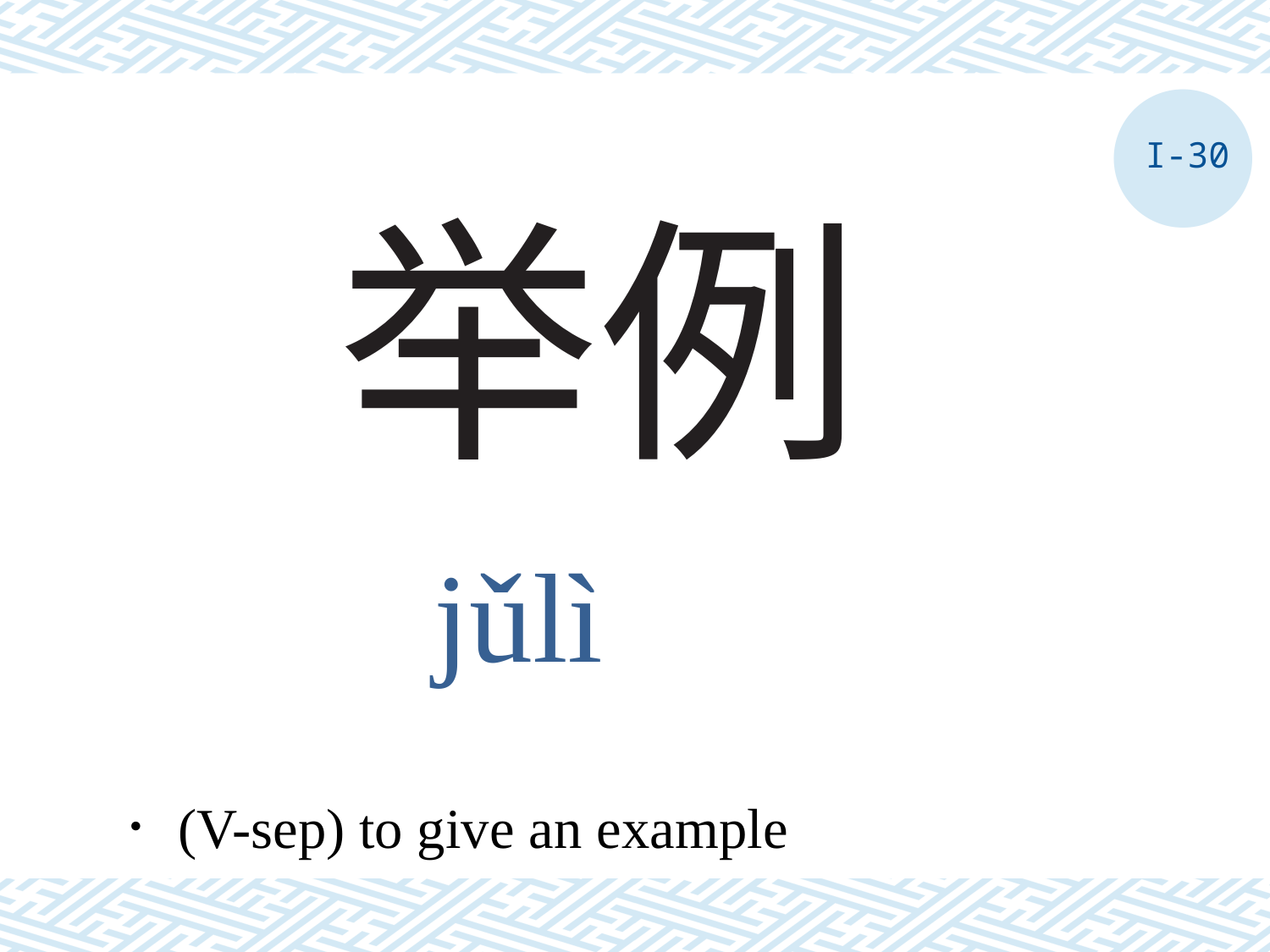

I-30

# 举例
jǔlì
．(V-sep) to give an example